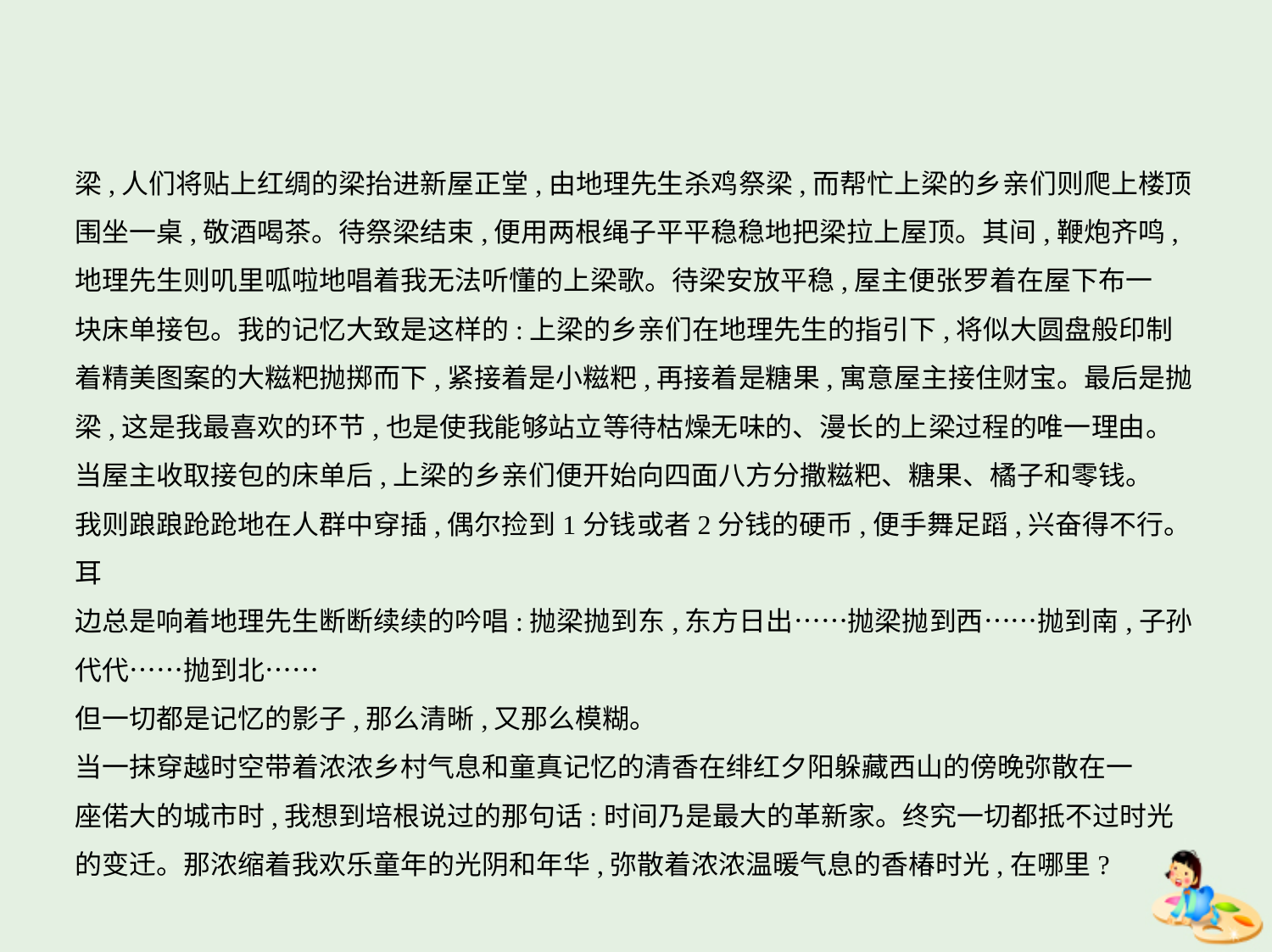

梁,人们将贴上红绸的梁抬进新屋正堂,由地理先生杀鸡祭梁,而帮忙上梁的乡亲们则爬上楼顶
围坐一桌,敬酒喝茶。待祭梁结束,便用两根绳子平平稳稳地把梁拉上屋顶。其间,鞭炮齐鸣,
地理先生则叽里呱啦地唱着我无法听懂的上梁歌。待梁安放平稳,屋主便张罗着在屋下布一
块床单接包。我的记忆大致是这样的:上梁的乡亲们在地理先生的指引下,将似大圆盘般印制
着精美图案的大糍粑抛掷而下,紧接着是小糍粑,再接着是糖果,寓意屋主接住财宝。最后是抛
梁,这是我最喜欢的环节,也是使我能够站立等待枯燥无味的、漫长的上梁过程的唯一理由。
当屋主收取接包的床单后,上梁的乡亲们便开始向四面八方分撒糍粑、糖果、橘子和零钱。
我则踉踉跄跄地在人群中穿插,偶尔捡到1分钱或者2分钱的硬币,便手舞足蹈,兴奋得不行。耳
边总是响着地理先生断断续续的吟唱:抛梁抛到东,东方日出……抛梁抛到西……抛到南,子孙
代代……抛到北……
但一切都是记忆的影子,那么清晰,又那么模糊。
当一抹穿越时空带着浓浓乡村气息和童真记忆的清香在绯红夕阳躲藏西山的傍晚弥散在一
座偌大的城市时,我想到培根说过的那句话:时间乃是最大的革新家。终究一切都抵不过时光
的变迁。那浓缩着我欢乐童年的光阴和年华,弥散着浓浓温暖气息的香椿时光,在哪里?